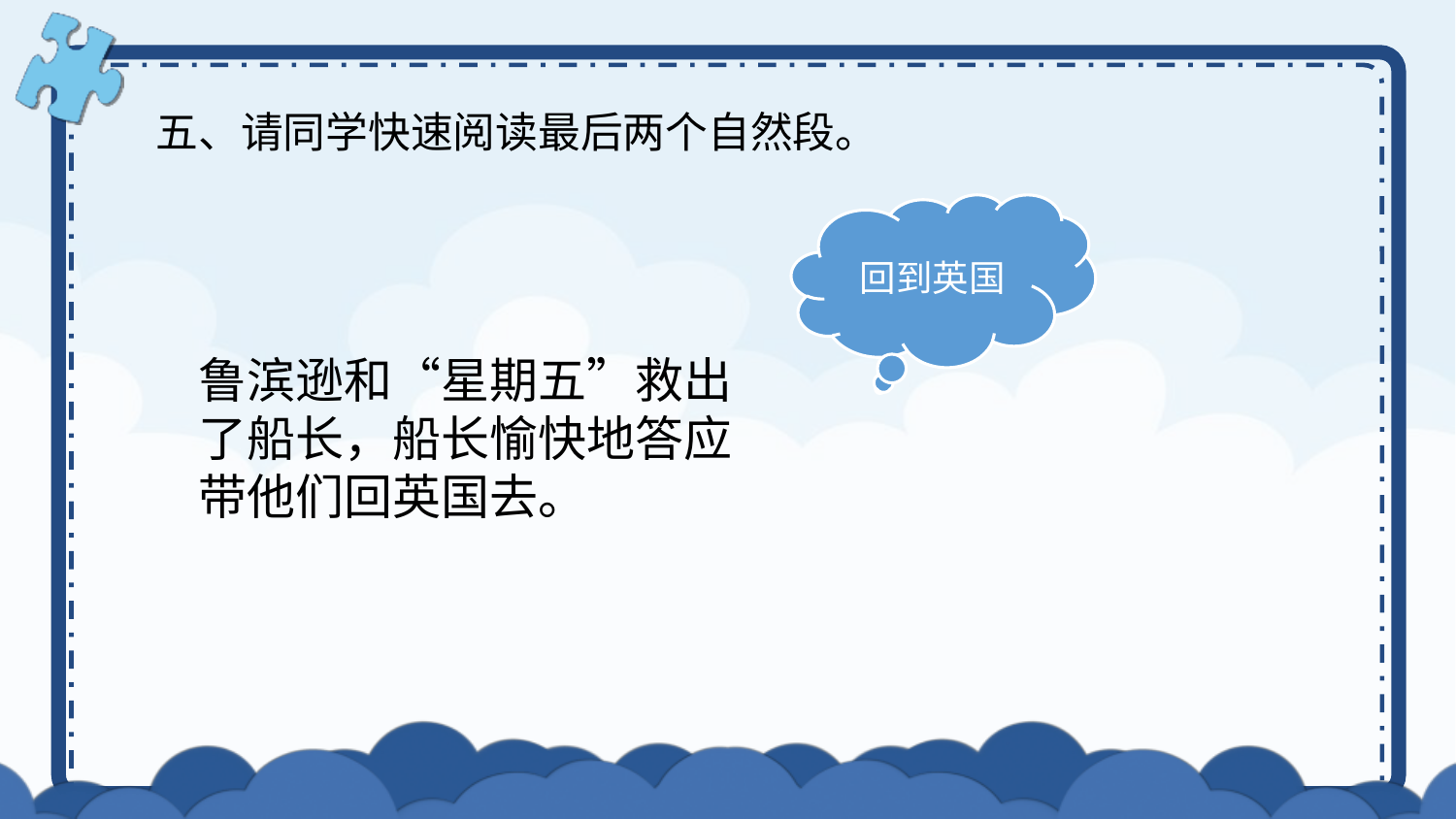

五、请同学快速阅读最后两个自然段。
回到英国
鲁滨逊和“星期五”救出了船长，船长愉快地答应带他们回英国去。